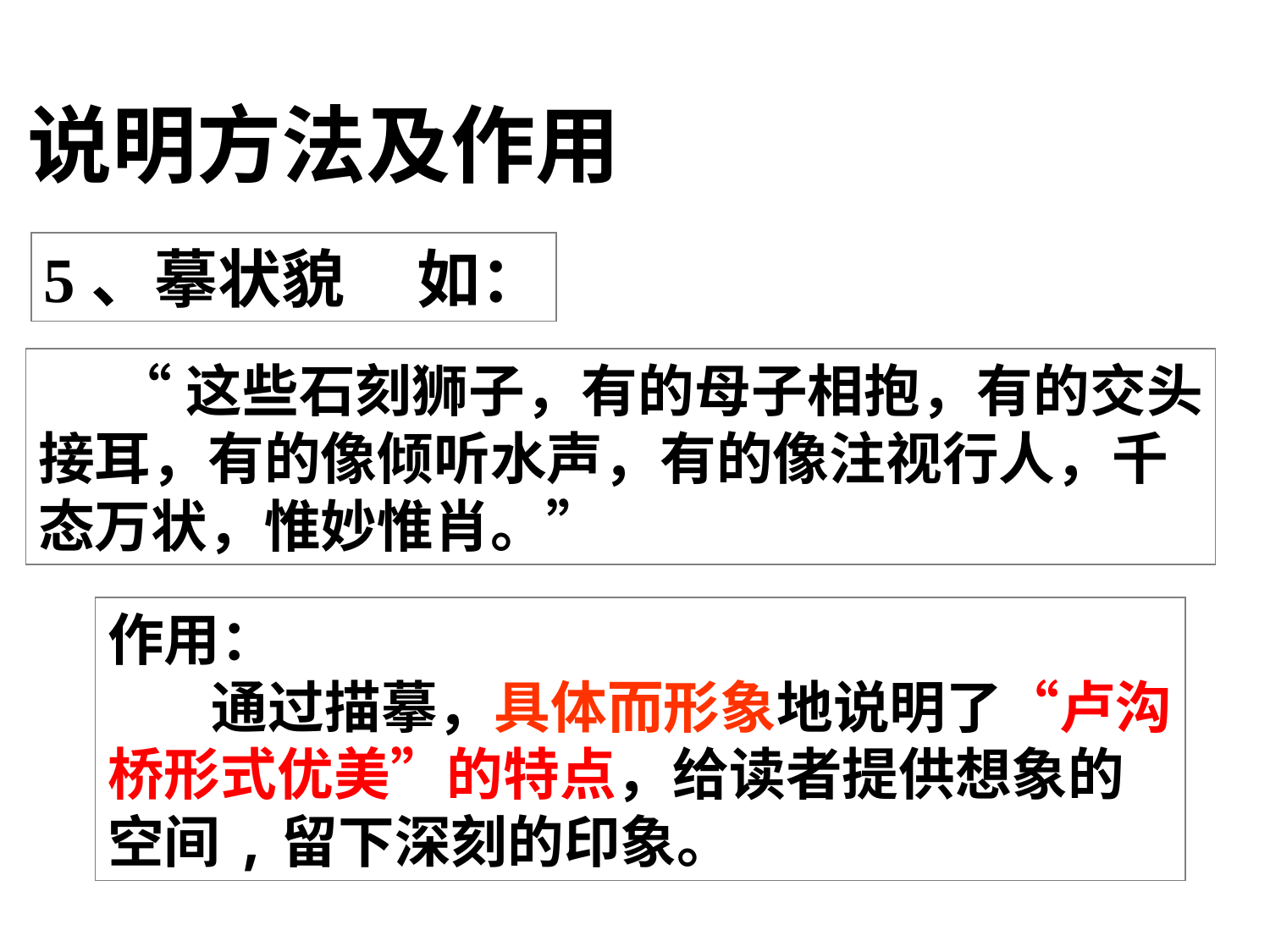

说明方法及作用
5、摹状貌     如：
      “这些石刻狮子，有的母子相抱，有的交头
接耳，有的像倾听水声，有的像注视行人，千
态万状，惟妙惟肖。”
作用：
       通过描摹，具体而形象地说明了“卢沟桥形式优美”的特点，给读者提供想象的空间,留下深刻的印象。